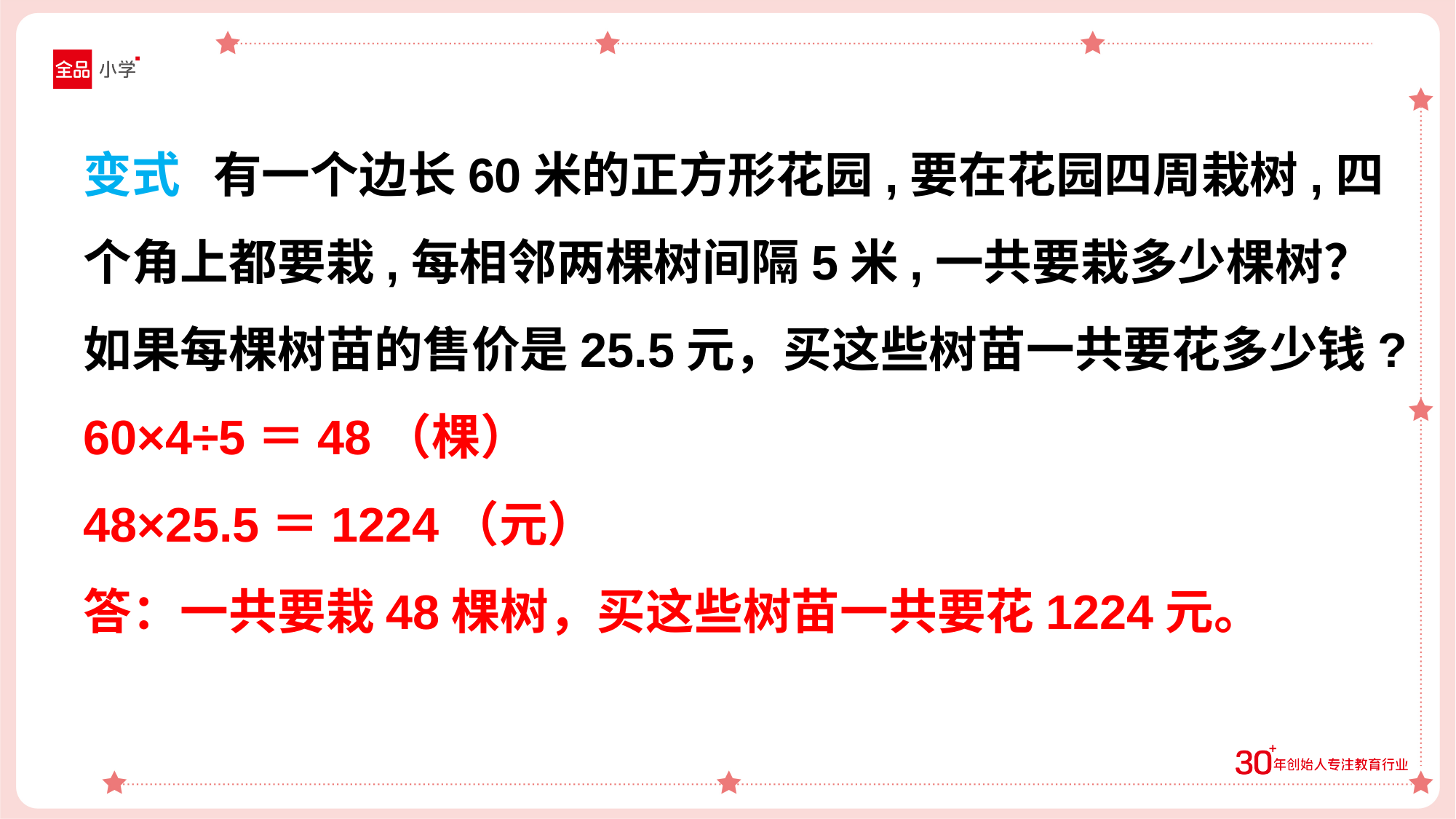

变式   有一个边长60米的正方形花园,要在花园四周栽树,四个角上都要栽,每相邻两棵树间隔5米,一共要栽多少棵树？如果每棵树苗的售价是25.5元，买这些树苗一共要花多少钱?
60×4÷5＝48（棵）
48×25.5＝1224（元）
答：一共要栽48棵树，买这些树苗一共要花1224元。